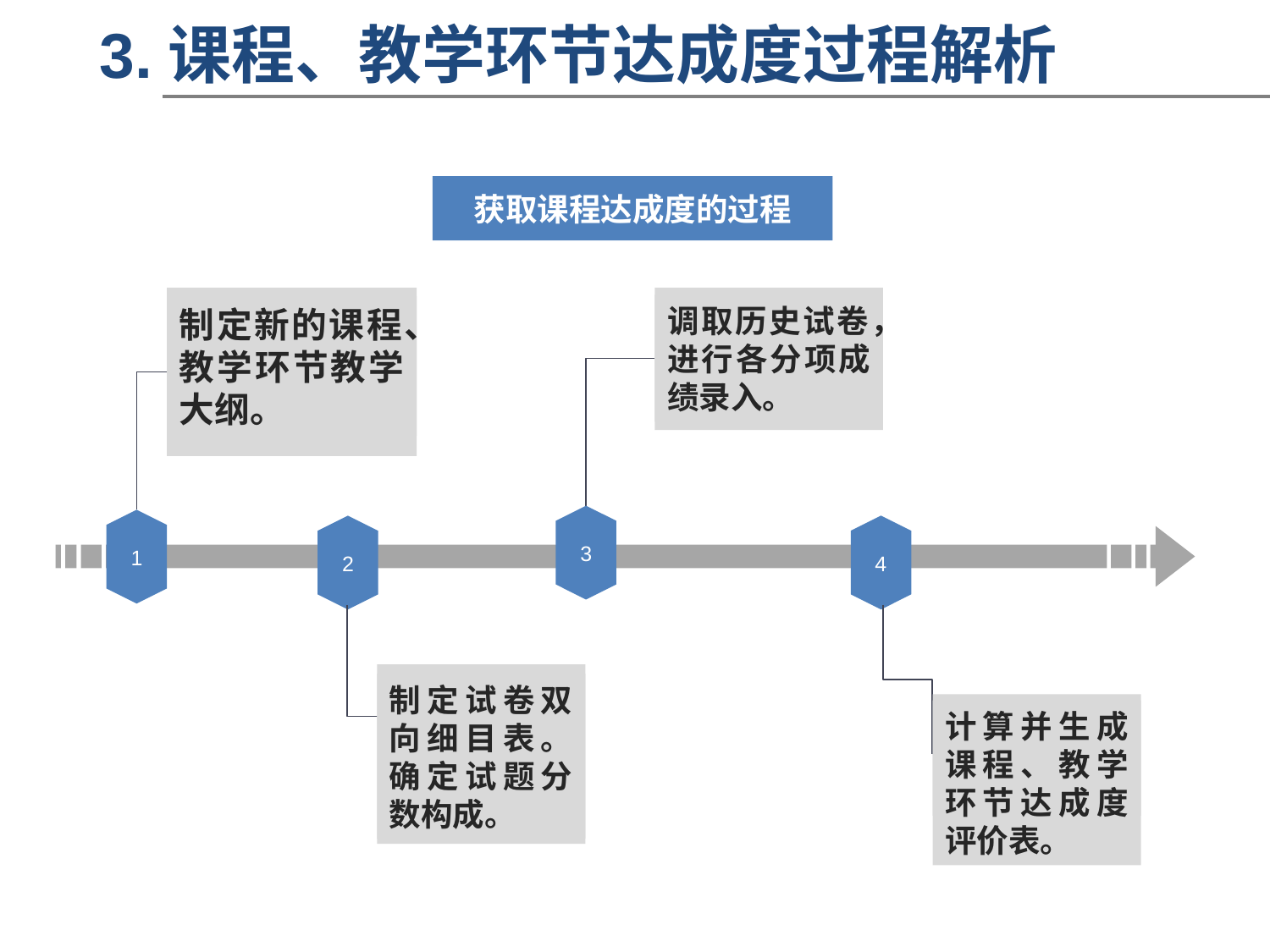

3.课程、教学环节达成度过程解析
获取课程达成度的过程

调取历史试卷，进行各分项成绩录入。

制定新的课程、教学环节教学大纲。

3

1

2

4

制定试卷双向细目表。确定试题分数构成。

计算并生成课程、教学环节达成度评价表。